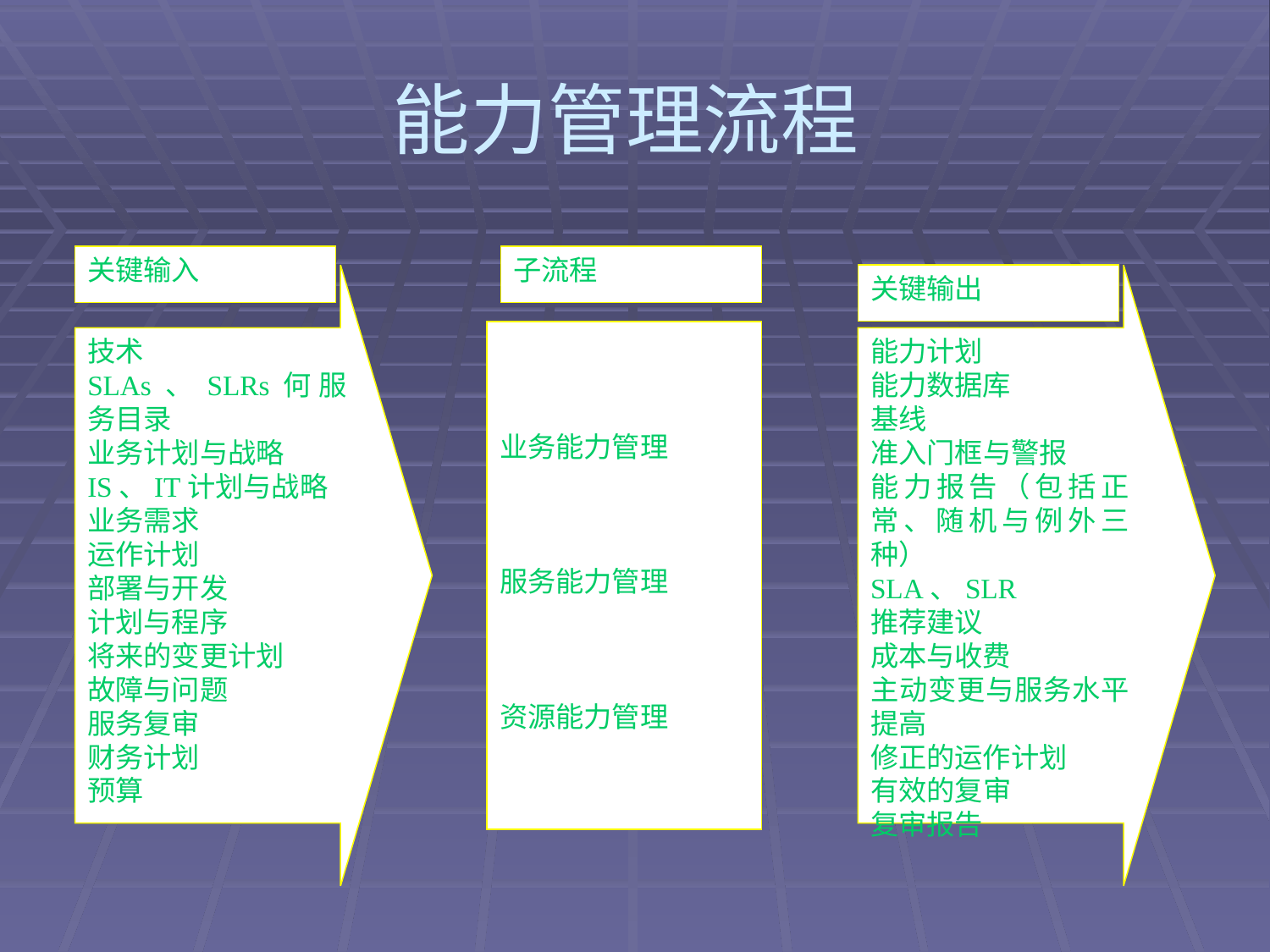

# 能力管理流程
关键输入
子流程
技术
SLAs、SLRs何服务目录
业务计划与战略
IS、IT计划与战略
业务需求
运作计划
部署与开发
计划与程序
将来的变更计划
故障与问题
服务复审
财务计划
预算
能力计划
能力数据库
基线
准入门框与警报
能力报告（包括正常、随机与例外三种）
SLA、SLR
推荐建议
成本与收费
主动变更与服务水平提高
修正的运作计划
有效的复审
复审报告
关键输出

业务能力管理

服务能力管理

资源能力管理